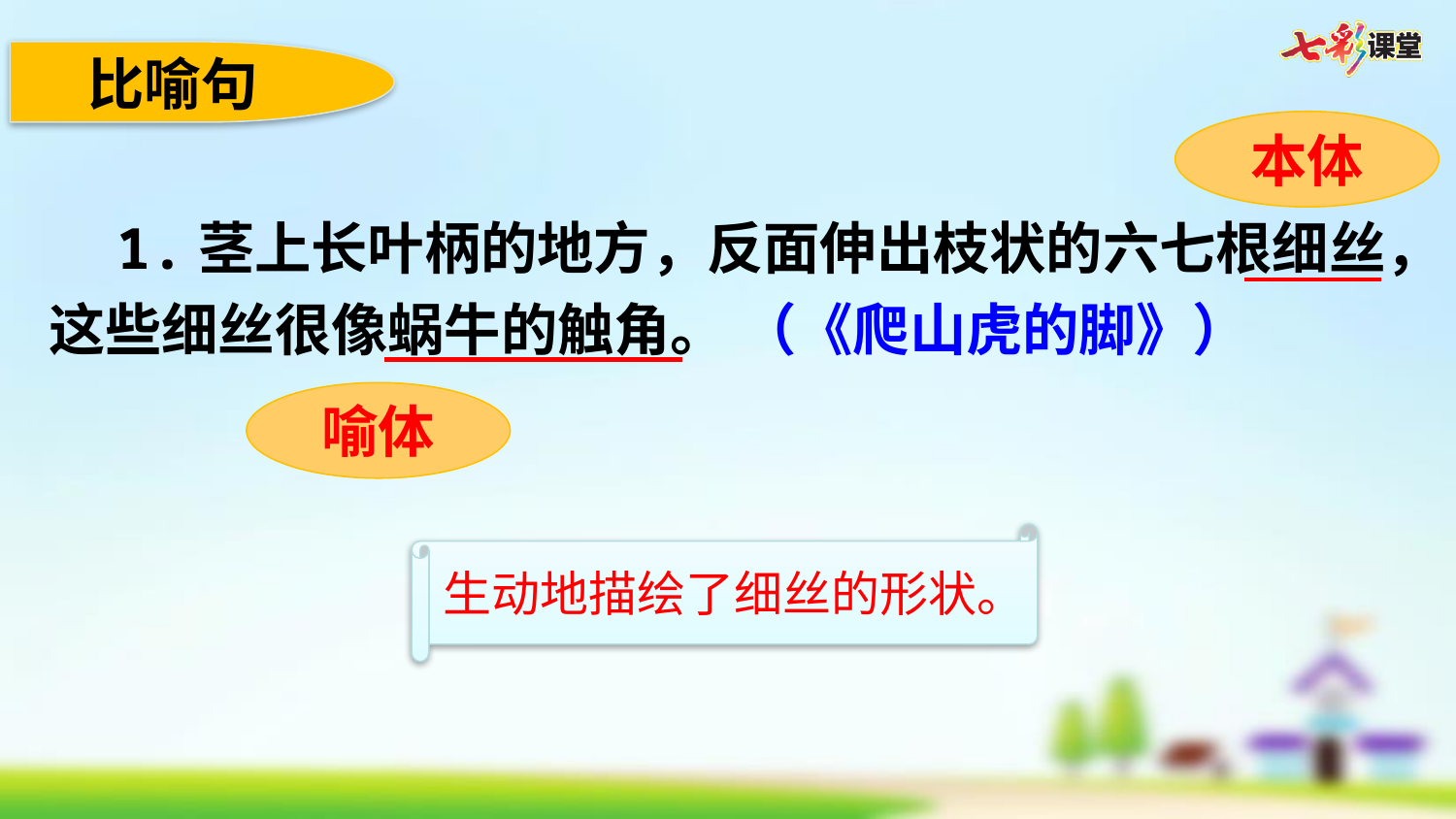

比喻句
本体
  1.茎上长叶柄的地方，反面伸出枝状的六七根细丝，这些细丝很像蜗牛的触角。 （《爬山虎的脚》）
喻体
生动地描绘了细丝的形状。